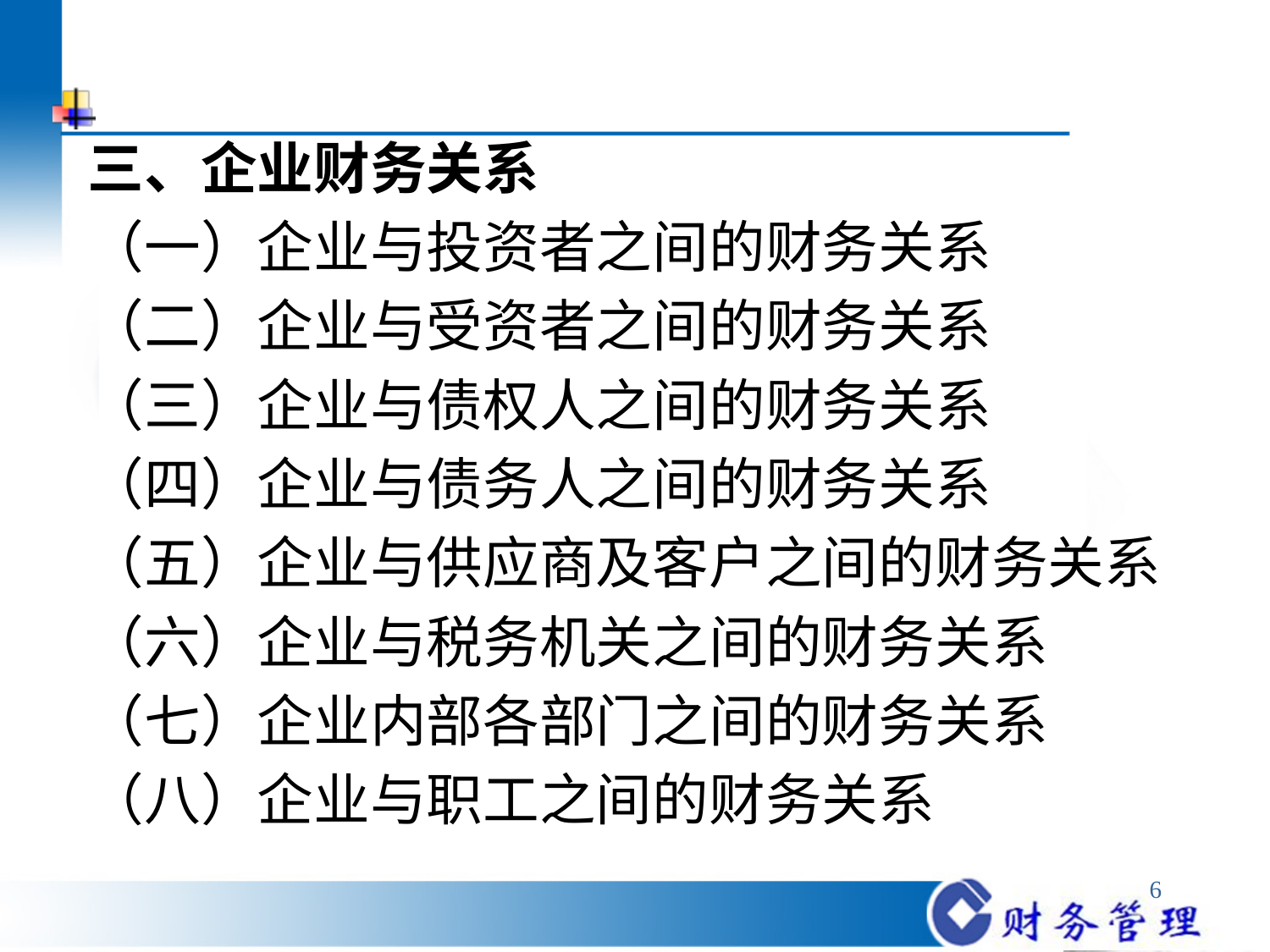

#
三、企业财务关系
（一）企业与投资者之间的财务关系
（二）企业与受资者之间的财务关系
（三）企业与债权人之间的财务关系
（四）企业与债务人之间的财务关系
（五）企业与供应商及客户之间的财务关系
（六）企业与税务机关之间的财务关系
（七）企业内部各部门之间的财务关系
（八）企业与职工之间的财务关系

6